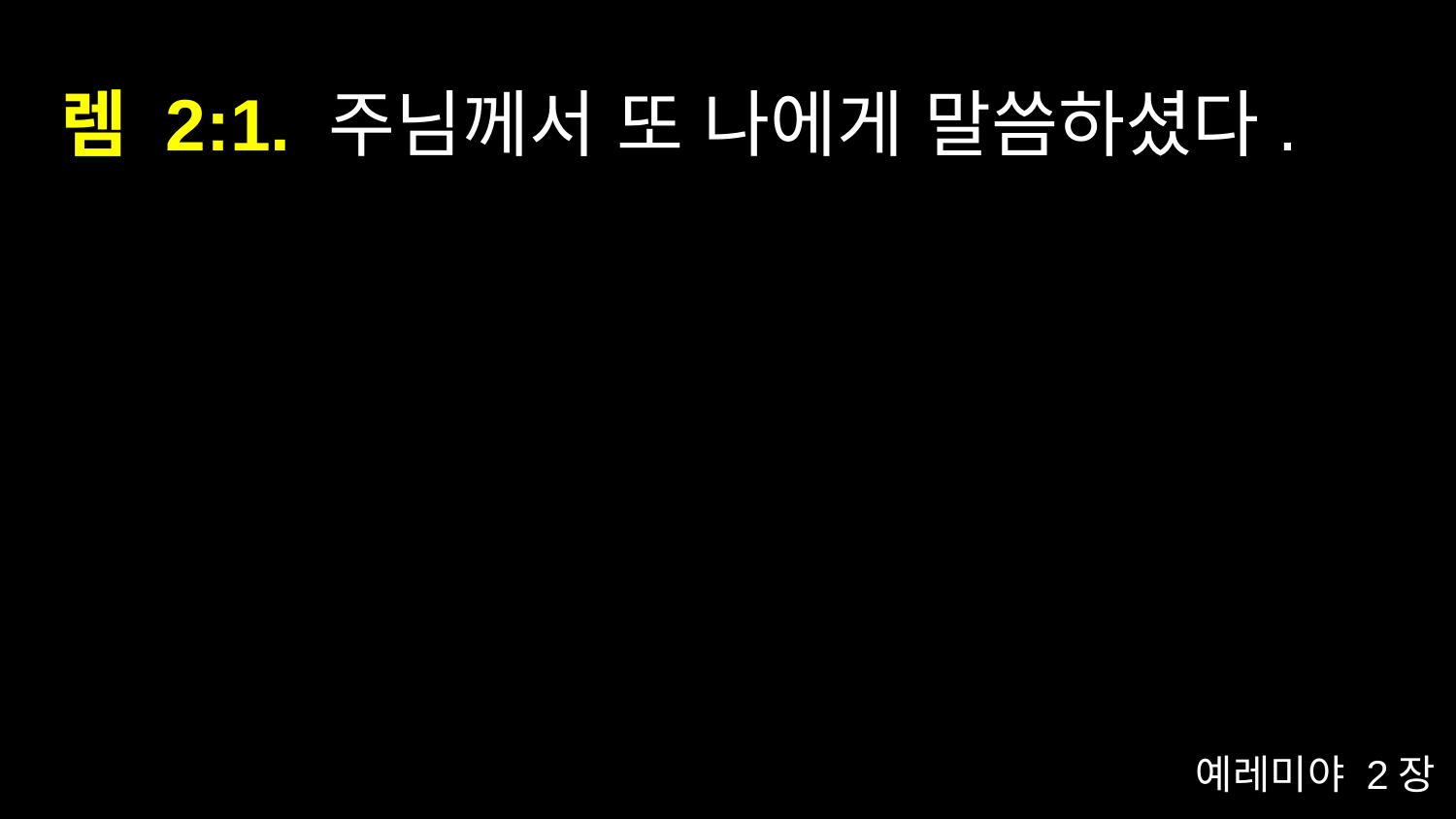

# 렘 2:1. 주님께서 또 나에게 말씀하셨다.
예레미야 2장